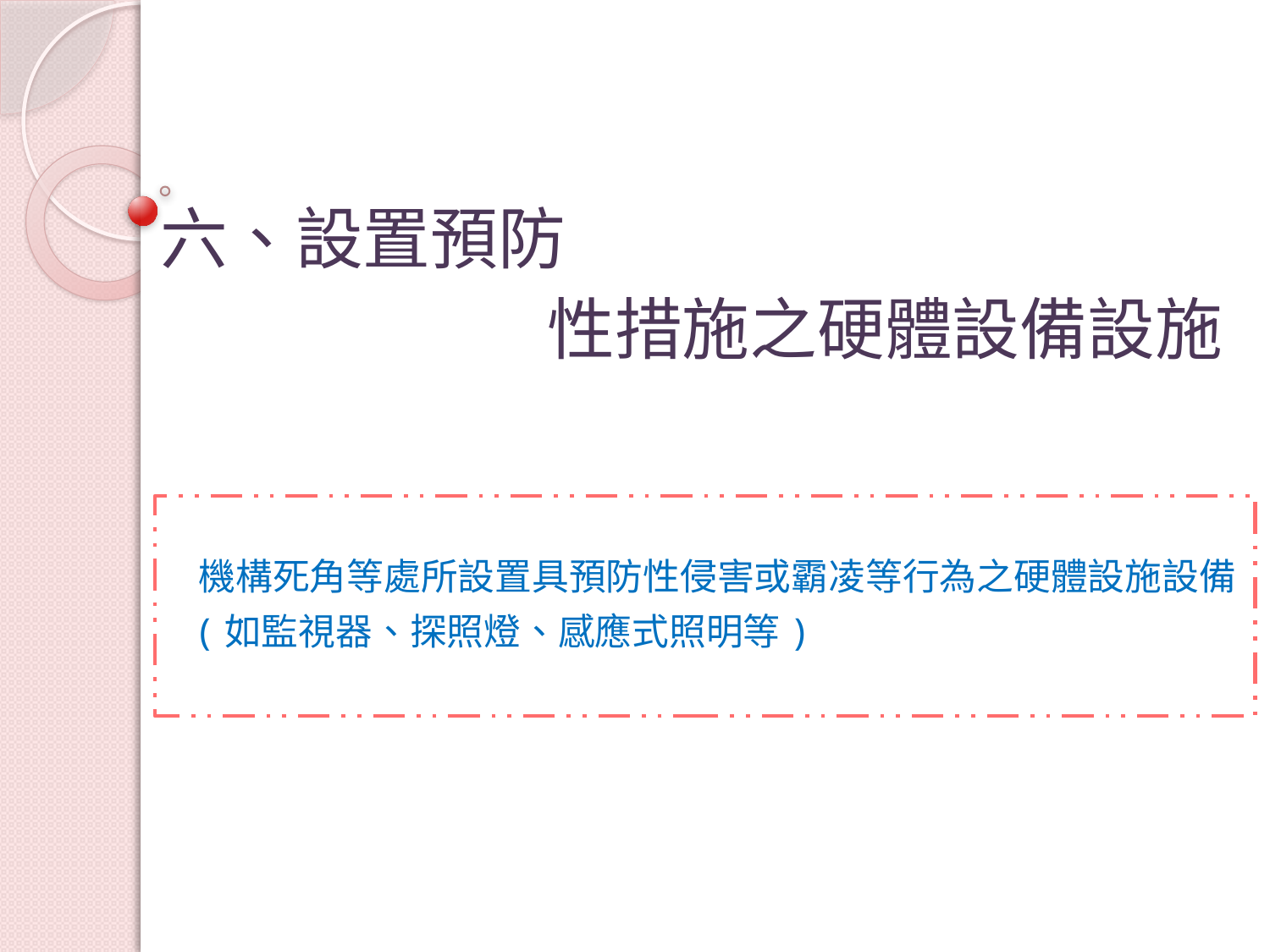

六、設置預防
           性措施之硬體設備設施
 機構死角等處所設置具預防性侵害或霸凌等行為之硬體設施設備
 (如監視器、探照燈、感應式照明等)